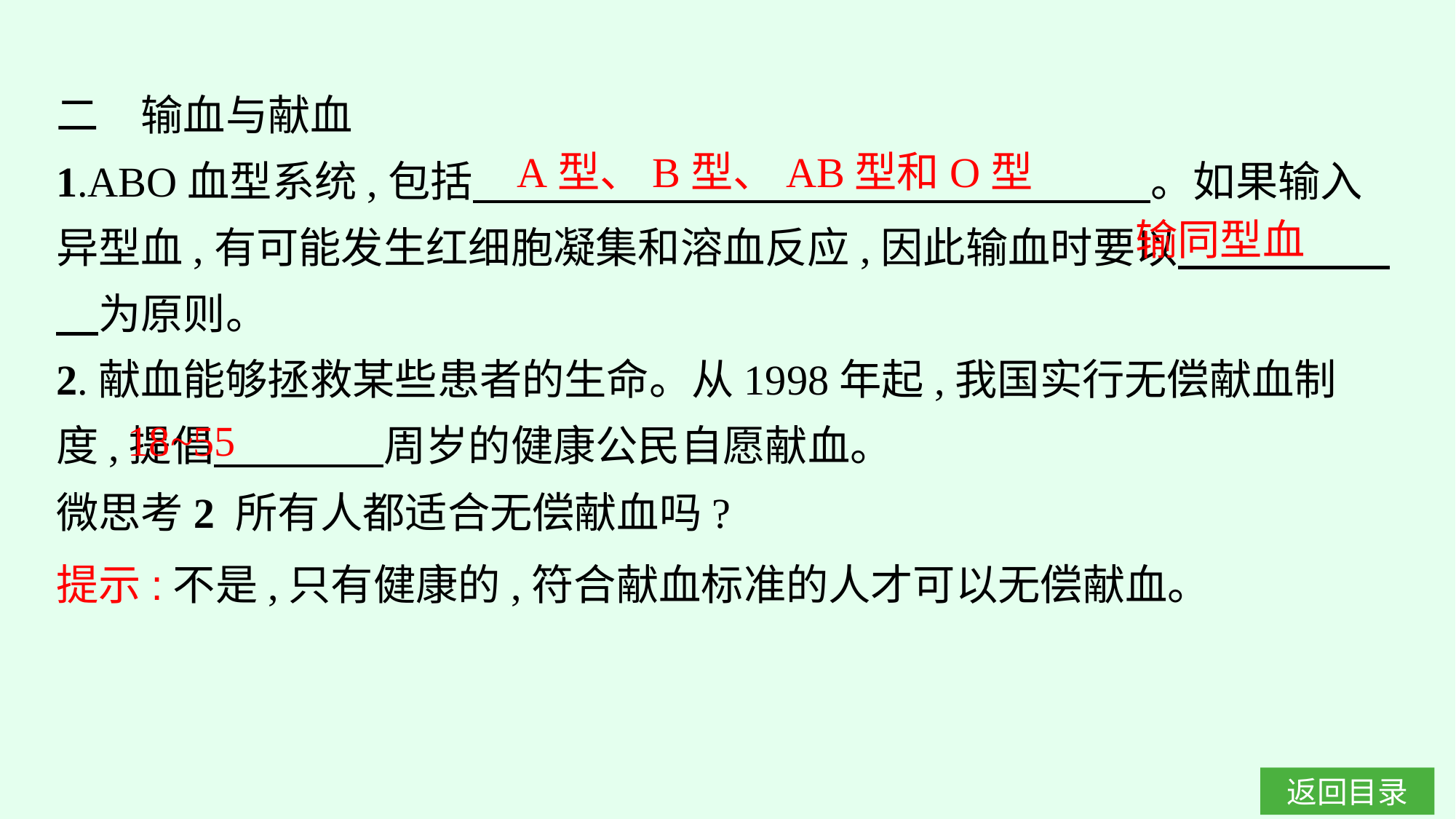

二　输血与献血
1.ABO血型系统,包括　　　　　　　　　　　　　　　　。如果输入异型血,有可能发生红细胞凝集和溶血反应,因此输血时要以　　　　　　为原则。
2.献血能够拯救某些患者的生命。从1998年起,我国实行无偿献血制度,提倡　　　　周岁的健康公民自愿献血。
微思考2 所有人都适合无偿献血吗?
A型、B型、AB型和O型
输同型血
18~55
提示:不是,只有健康的,符合献血标准的人才可以无偿献血。